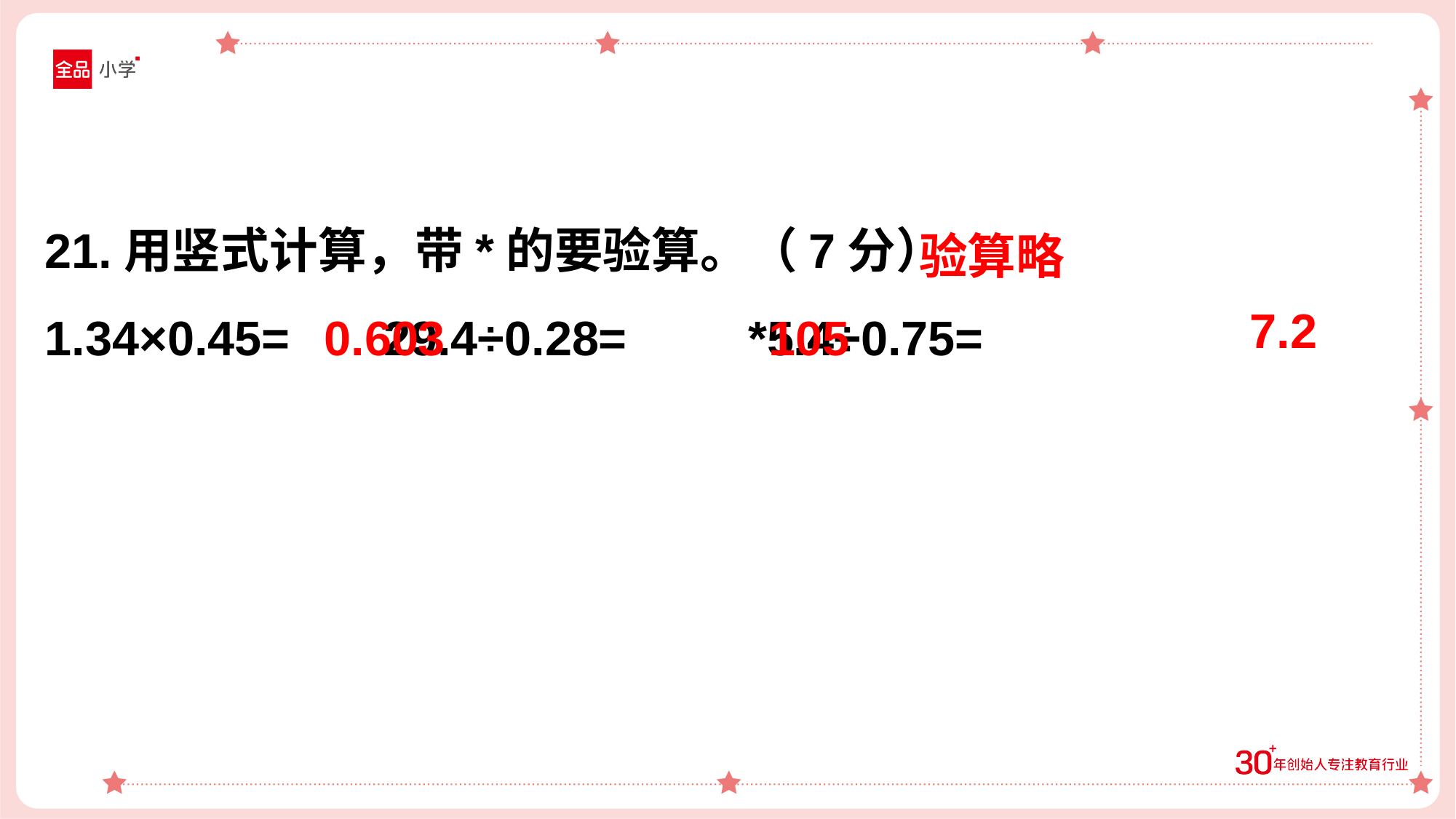

21.用竖式计算，带*的要验算。（7分）
1.34×0.45=       29.4÷0.28=         *5.4÷0.75=
验算略
7.2
0.603
105